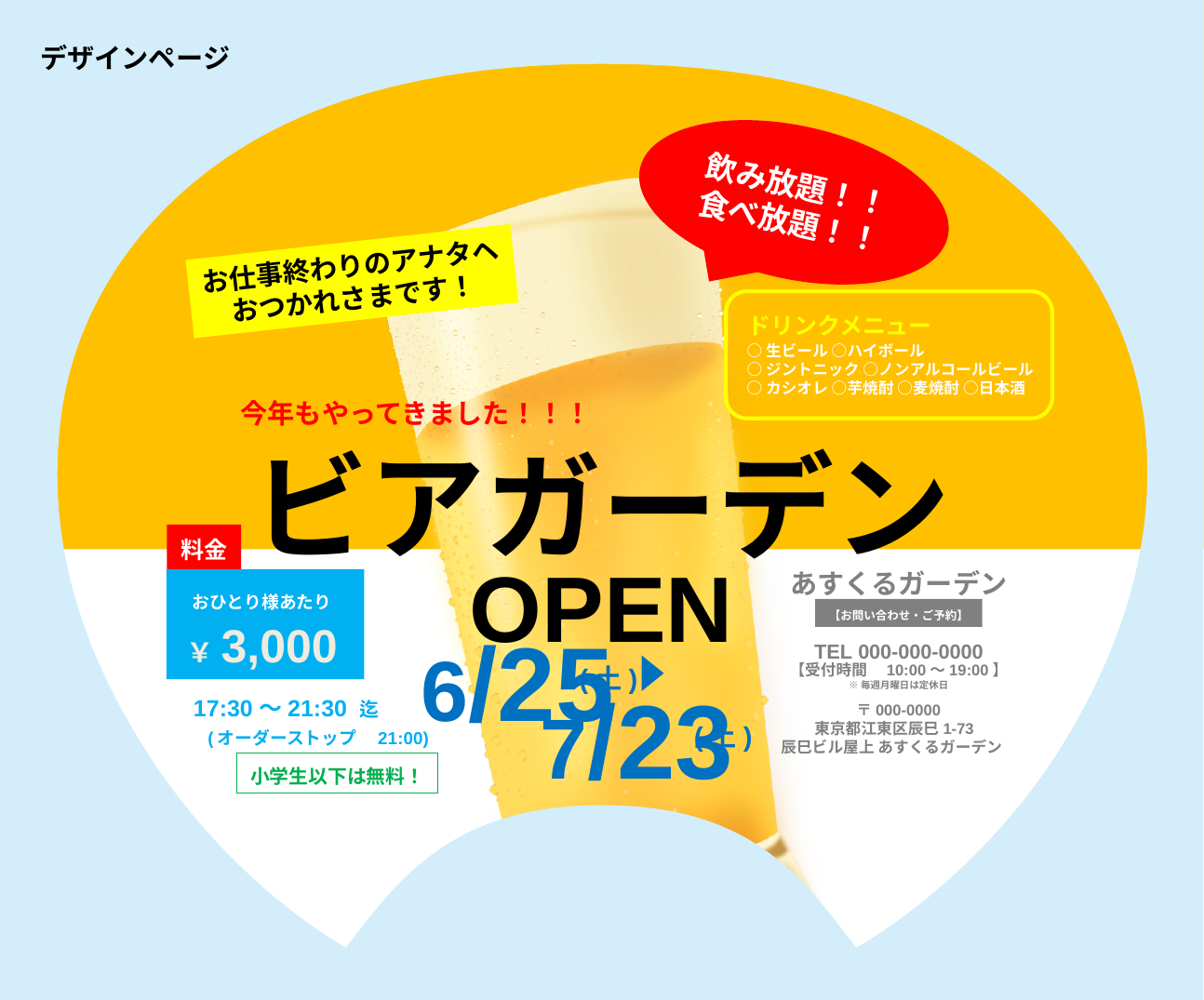

デザインページ

飲み放題！！
食べ放題！！
お仕事終わりのアナタヘ
おつかれさまです！

ドリンクメニュー
○生ビール ○ハイボール
○ジントニック ○ノンアルコールビール
○カシオレ ○芋焼酎 ○麦焼酎 ○日本酒
今年もやってきました！！！
ビアガーデン
OPEN
料金

おひとり様あたり
￥3,000
あすくるガーデン
【お問い合わせ・ご予約】
6/25
(土)

7/23
(土)
TEL 000-000-0000
【受付時間　10:00～19:00】
※毎週月曜日は定休日
17:30～21:30 迄
〒000-0000
東京都江東区辰巳1-73
辰巳ビル屋上 あすくるガーデン
(オーダーストップ　21:00)
小学生以下は無料！